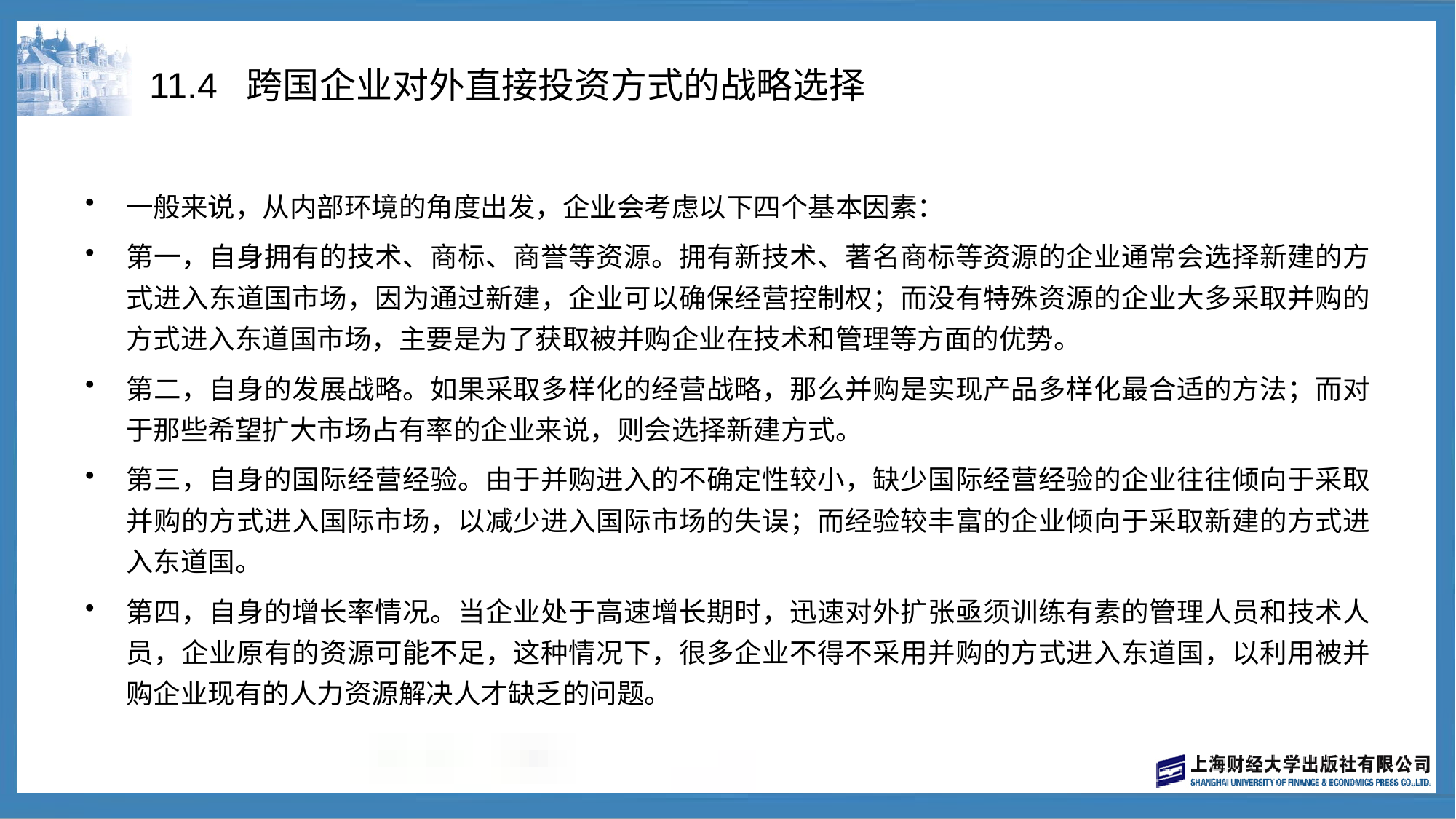

# 11.4  跨国企业对外直接投资方式的战略选择
一般来说，从内部环境的角度出发，企业会考虑以下四个基本因素：
第一，自身拥有的技术、商标、商誉等资源。拥有新技术、著名商标等资源的企业通常会选择新建的方式进入东道国市场，因为通过新建，企业可以确保经营控制权；而没有特殊资源的企业大多采取并购的方式进入东道国市场，主要是为了获取被并购企业在技术和管理等方面的优势。
第二，自身的发展战略。如果采取多样化的经营战略，那么并购是实现产品多样化最合适的方法；而对于那些希望扩大市场占有率的企业来说，则会选择新建方式。
第三，自身的国际经营经验。由于并购进入的不确定性较小，缺少国际经营经验的企业往往倾向于采取并购的方式进入国际市场，以减少进入国际市场的失误；而经验较丰富的企业倾向于采取新建的方式进入东道国。
第四，自身的增长率情况。当企业处于高速增长期时，迅速对外扩张亟须训练有素的管理人员和技术人员，企业原有的资源可能不足，这种情况下，很多企业不得不采用并购的方式进入东道国，以利用被并购企业现有的人力资源解决人才缺乏的问题。